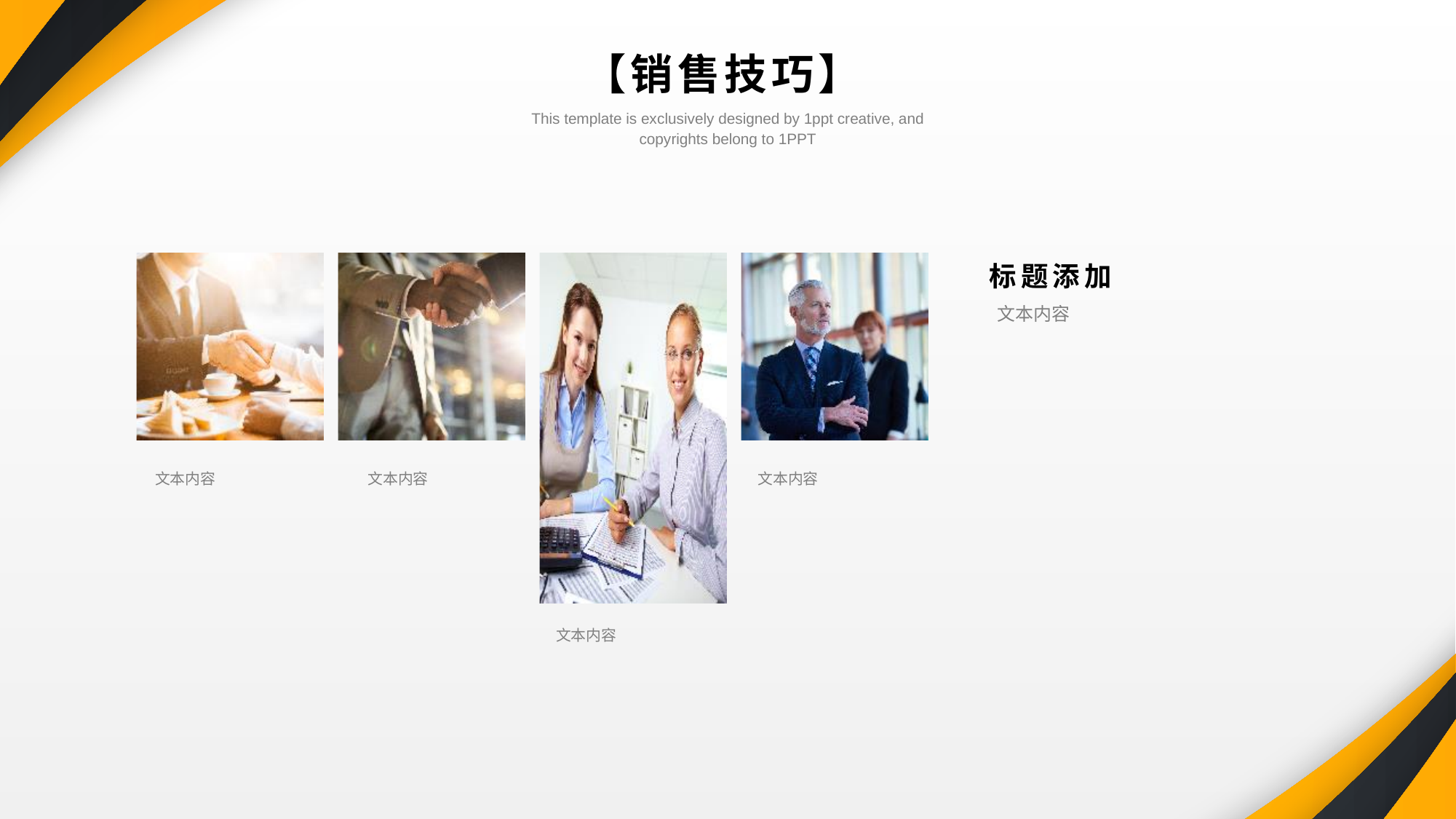

【销售技巧】
This template is exclusively designed by 1ppt creative, and copyrights belong to 1PPT

标题添加
 文本内容

 文本内容
 文本内容
 文本内容
 文本内容